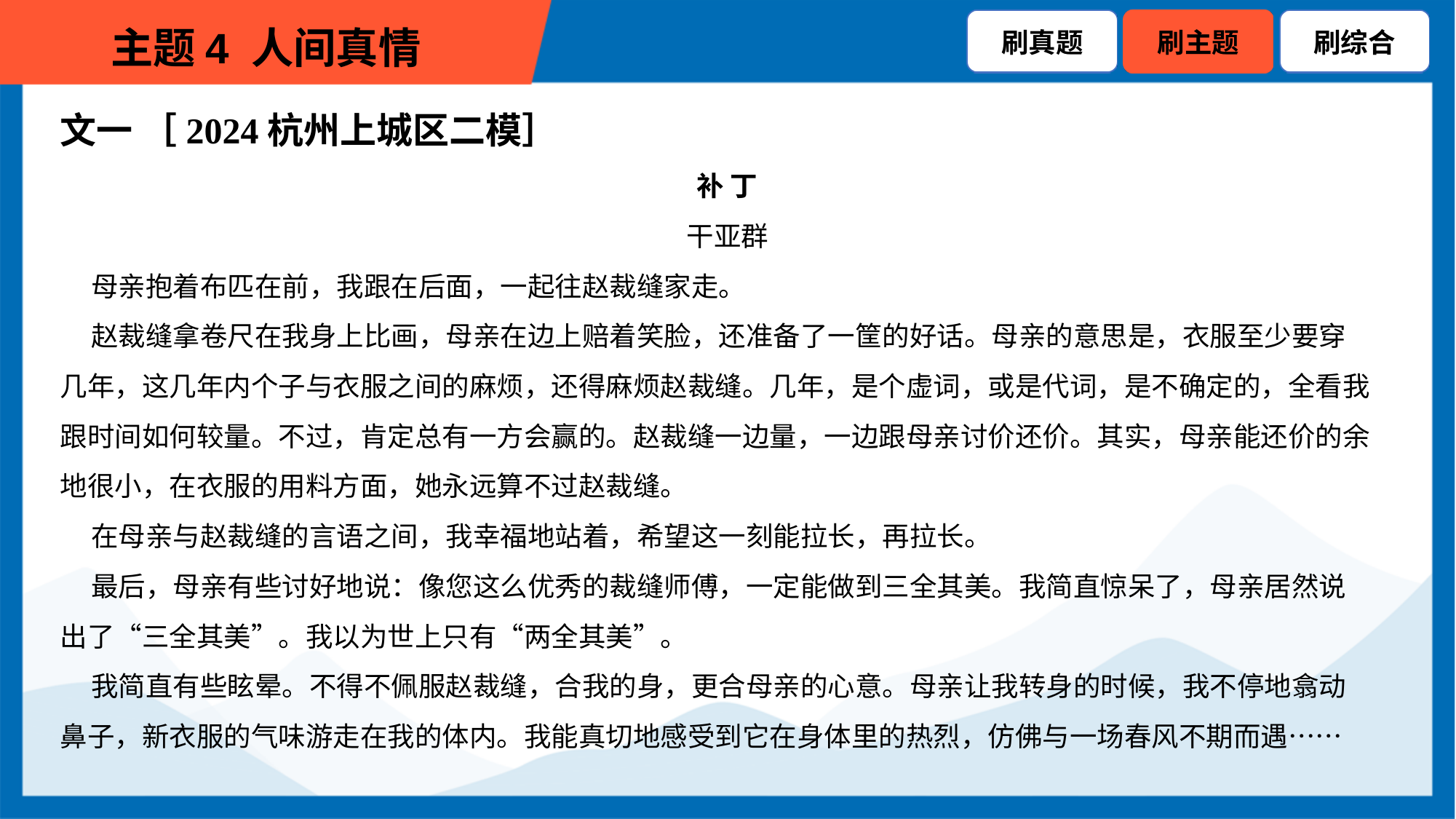

文一 ［2024杭州上城区二模］
补 丁
干亚群
    母亲抱着布匹在前，我跟在后面，一起往赵裁缝家走。
    赵裁缝拿卷尺在我身上比画，母亲在边上赔着笑脸，还准备了一筐的好话。母亲的意思是，衣服至少要穿
几年，这几年内个子与衣服之间的麻烦，还得麻烦赵裁缝。几年，是个虚词，或是代词，是不确定的，全看我
跟时间如何较量。不过，肯定总有一方会赢的。赵裁缝一边量，一边跟母亲讨价还价。其实，母亲能还价的余
地很小，在衣服的用料方面，她永远算不过赵裁缝。
    在母亲与赵裁缝的言语之间，我幸福地站着，希望这一刻能拉长，再拉长。
    最后，母亲有些讨好地说：像您这么优秀的裁缝师傅，一定能做到三全其美。我简直惊呆了，母亲居然说
出了“三全其美”。我以为世上只有“两全其美”。
    我简直有些眩晕。不得不佩服赵裁缝，合我的身，更合母亲的心意。母亲让我转身的时候，我不停地翕动
鼻子，新衣服的气味游走在我的体内。我能真切地感受到它在身体里的热烈，仿佛与一场春风不期而遇……